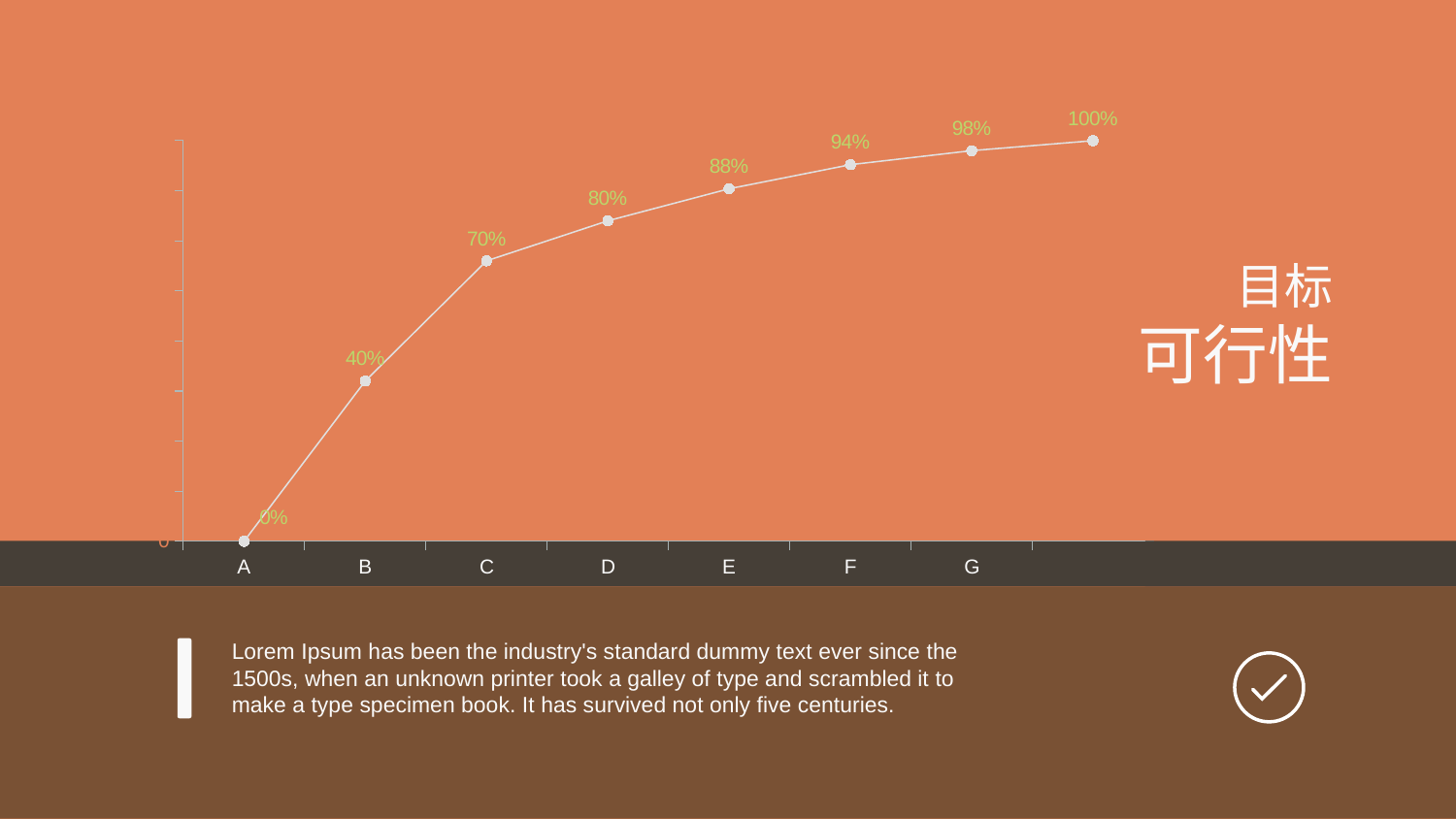

### Chart

| Category | 数值 | 累计百分比 |
|---|---|---|
| A | 400.0 | 0.0 |
| B | 300.0 | 0.4 |
| C | 100.0 | 0.7 |
| D | 80.0 | 0.8 |
| E | 60.0 | 0.88 |
| F | 35.0 | 0.94 |
| G | 25.0 | 0.975 |
目标
可行性

Lorem Ipsum has been the industry's standard dummy text ever since the 1500s, when an unknown printer took a galley of type and scrambled it to make a type specimen book. It has survived not only five centuries.